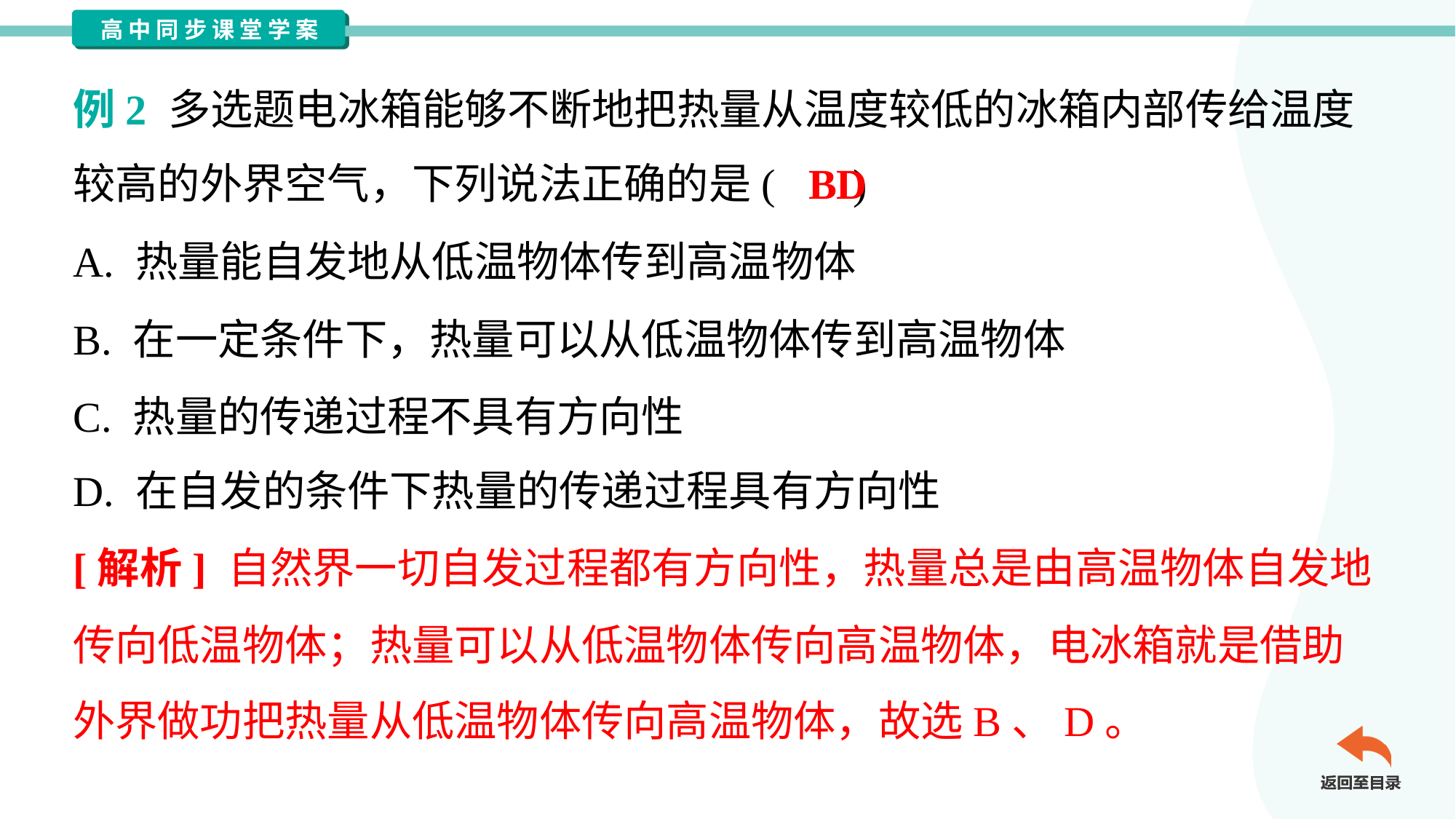

例2 多选题电冰箱能够不断地把热量从温度较低的冰箱内部传给温度
较高的外界空气，下列说法正确的是(       )
BD
A. 热量能自发地从低温物体传到高温物体
B. 在一定条件下，热量可以从低温物体传到高温物体
C. 热量的传递过程不具有方向性
D. 在自发的条件下热量的传递过程具有方向性
[解析] 自然界一切自发过程都有方向性，热量总是由高温物体自发地
传向低温物体；热量可以从低温物体传向高温物体，电冰箱就是借助
外界做功把热量从低温物体传向高温物体，故选B、D。